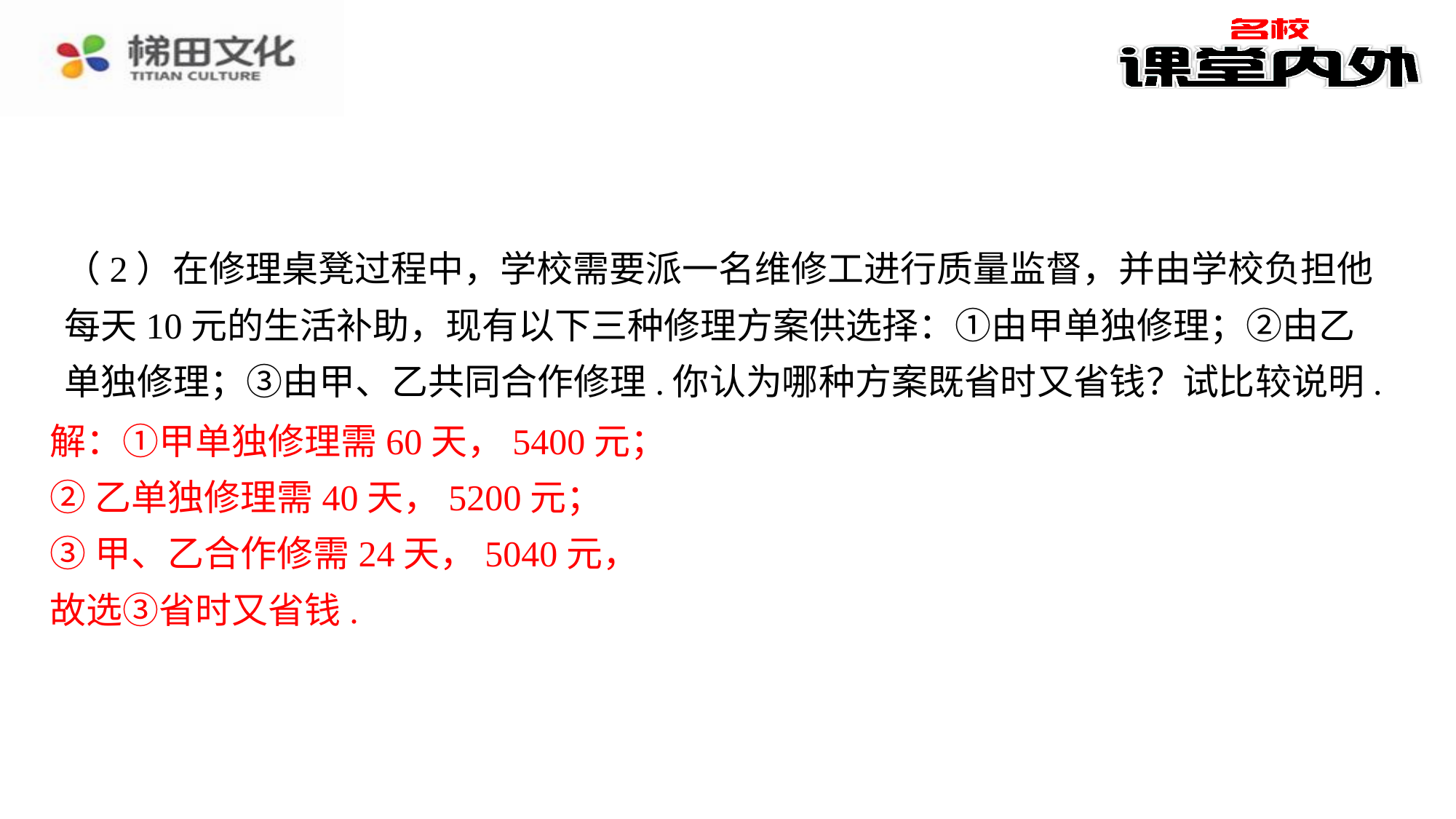

（2）在修理桌凳过程中，学校需要派一名维修工进行质量监督，并由学校负担他每天10元的生活补助，现有以下三种修理方案供选择：①由甲单独修理；②由乙单独修理；③由甲、乙共同合作修理.你认为哪种方案既省时又省钱？试比较说明.
解：①甲单独修理需60天，5400元；
②乙单独修理需40天，5200元；
③甲、乙合作修需24天，5040元，
故选③省时又省钱.